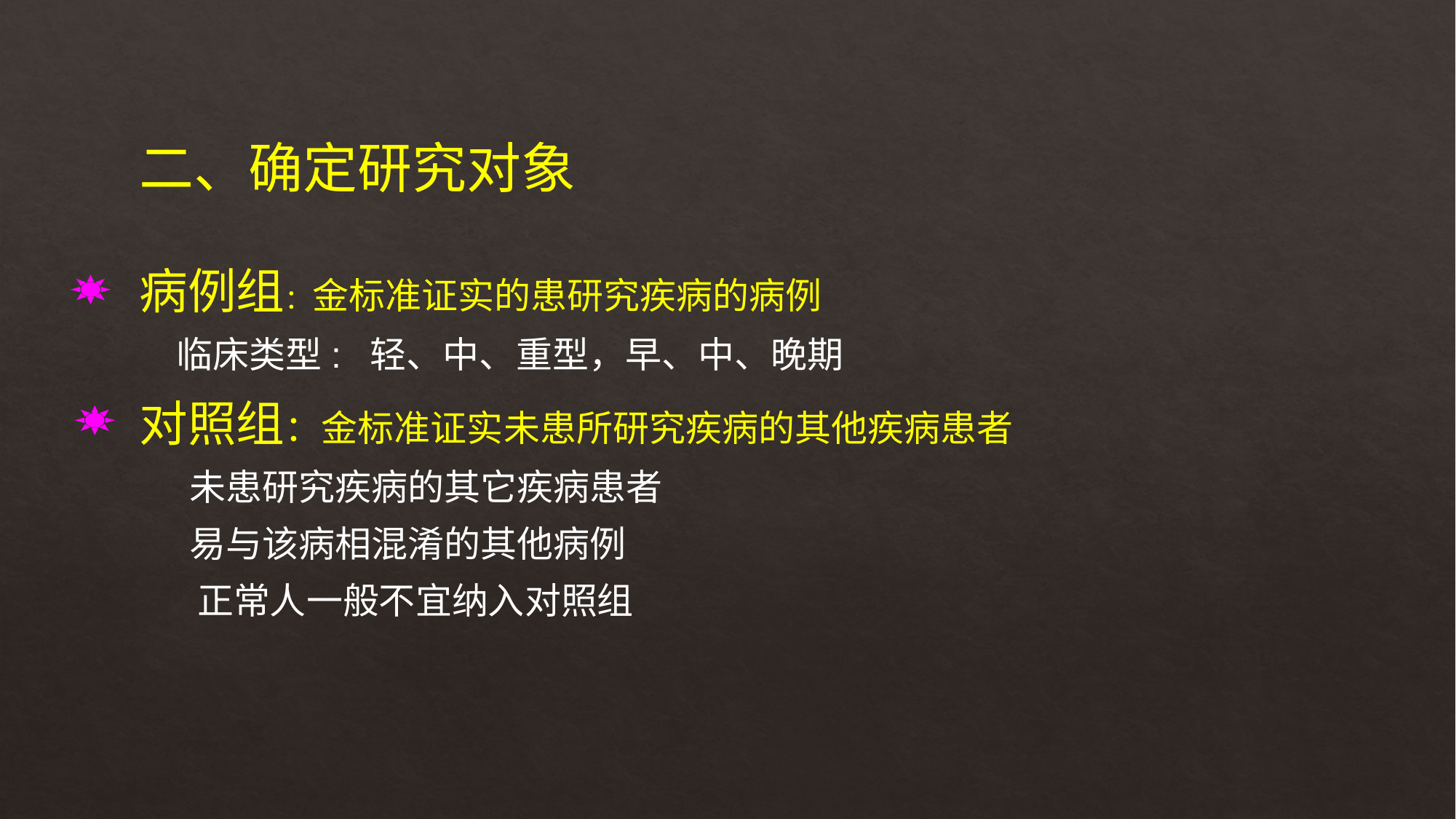

二、确定研究对象

病例组：金标准证实的患研究疾病的病例
     临床类型:  轻、中、重型，早、中、晚期
对照组：金标准证实未患所研究疾病的其他疾病患者
       未患研究疾病的其它疾病患者
       易与该病相混淆的其他病例
      正常人一般不宜纳入对照组